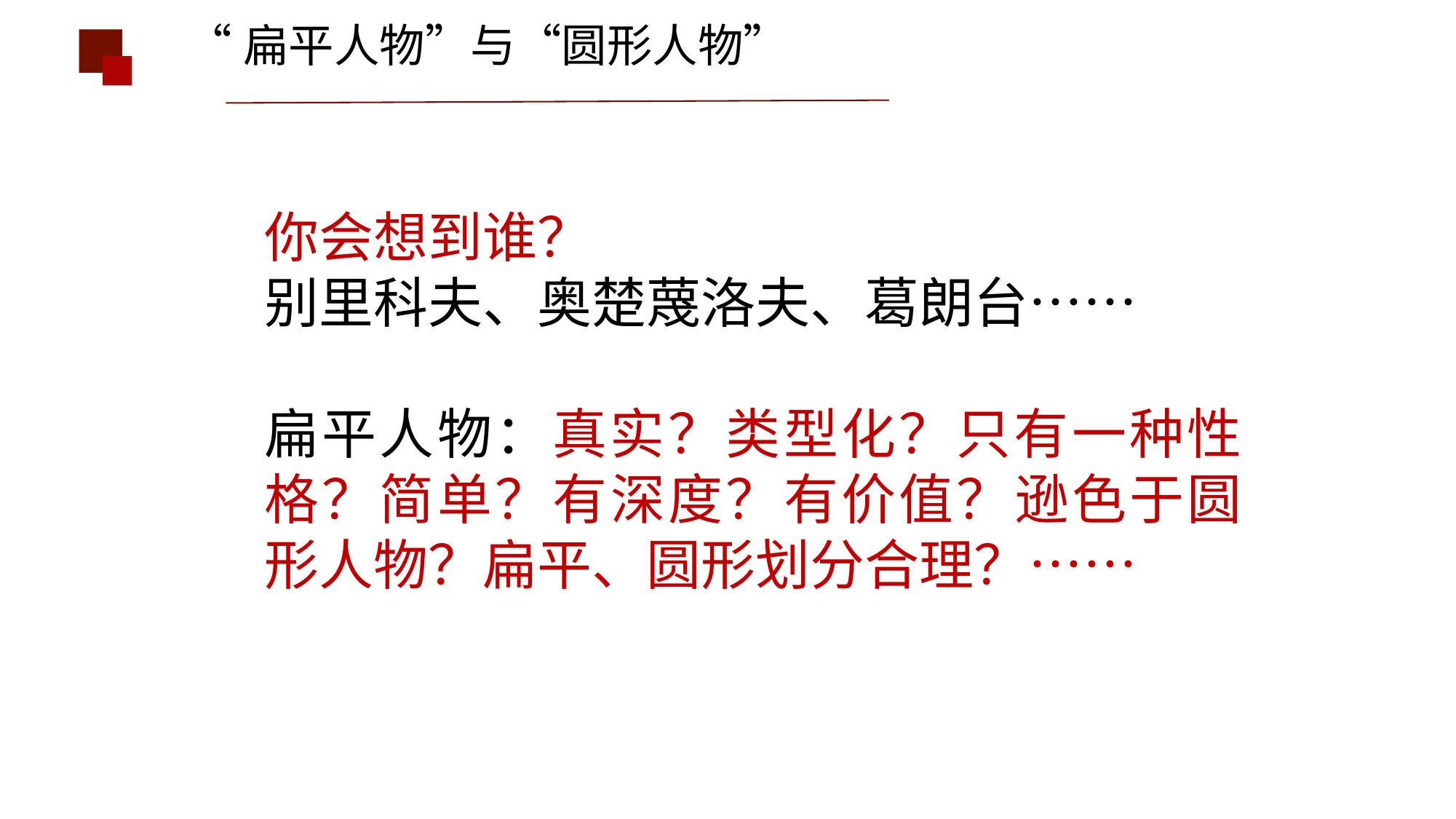

“扁平人物”与“圆形人物”

你会想到谁？
别里科夫、奥楚蔑洛夫、葛朗台……

扁平人物：真实？类型化？只有一种性格？简单？有深度？有价值？逊色于圆形人物？扁平、圆形划分合理？……